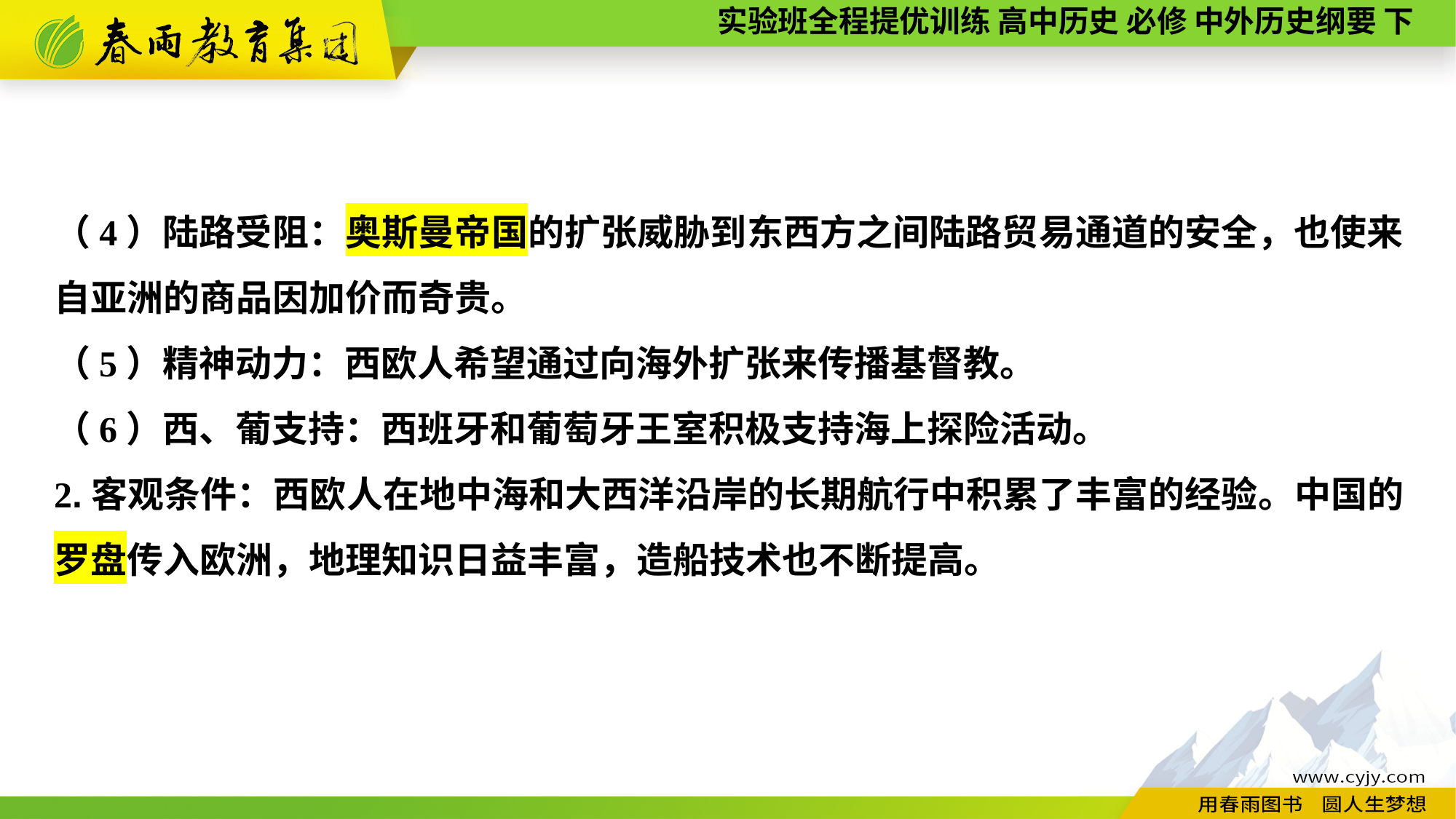

（4）陆路受阻：奥斯曼帝国的扩张威胁到东西方之间陆路贸易通道的安全，也使来自亚洲的商品因加价而奇贵。
（5）精神动力：西欧人希望通过向海外扩张来传播基督教。
（6）西、葡支持：西班牙和葡萄牙王室积极支持海上探险活动。
2.客观条件：西欧人在地中海和大西洋沿岸的长期航行中积累了丰富的经验。中国的罗盘传入欧洲，地理知识日益丰富，造船技术也不断提高。